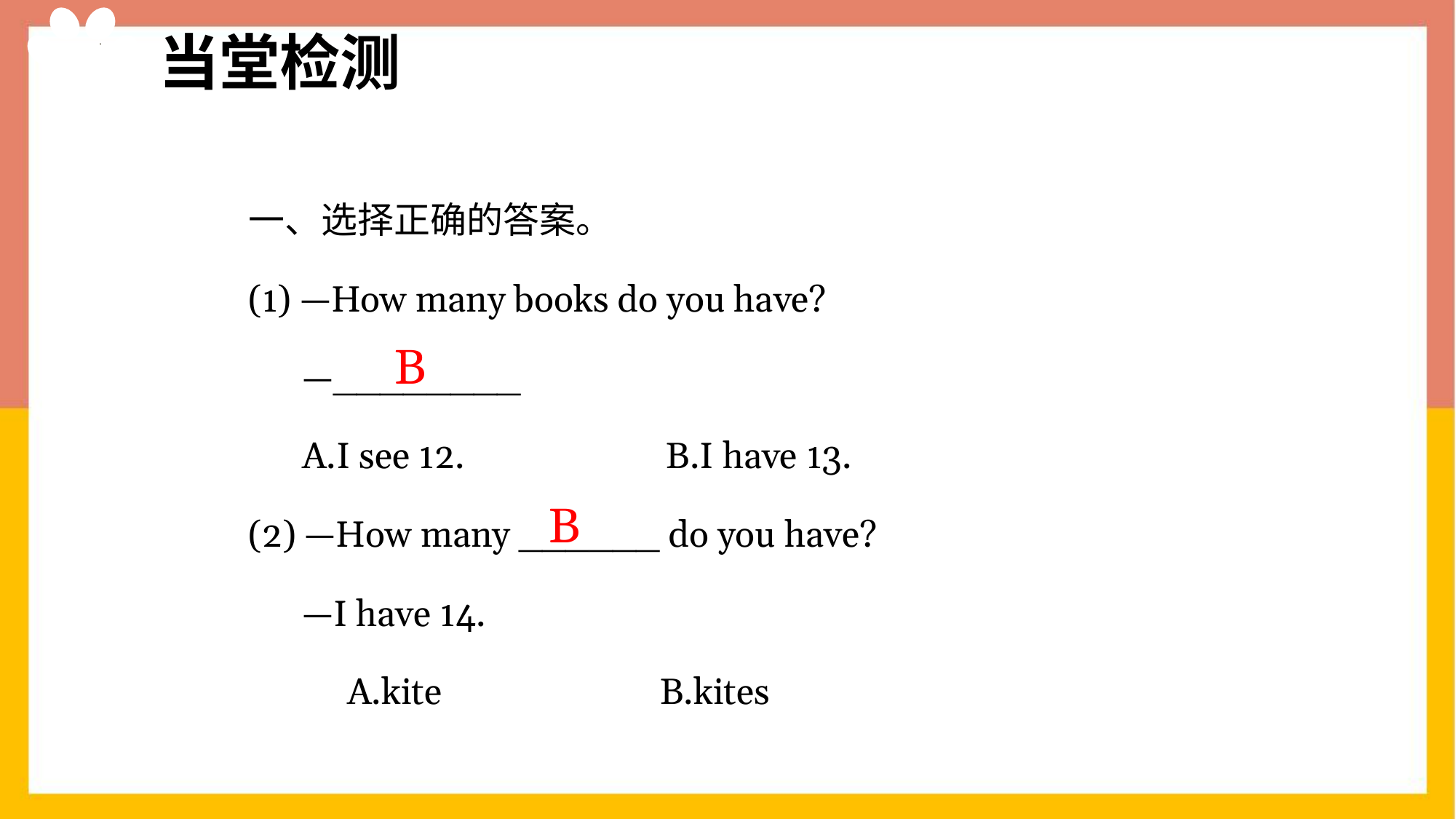

当堂检测
一、选择正确的答案。
(1) —How many books do you have?
—________
A.I see 12.　                  B.I have 13.
(2) —How many ______ do you have?
—I have 14.
　A.kite                         B.kites
B
B